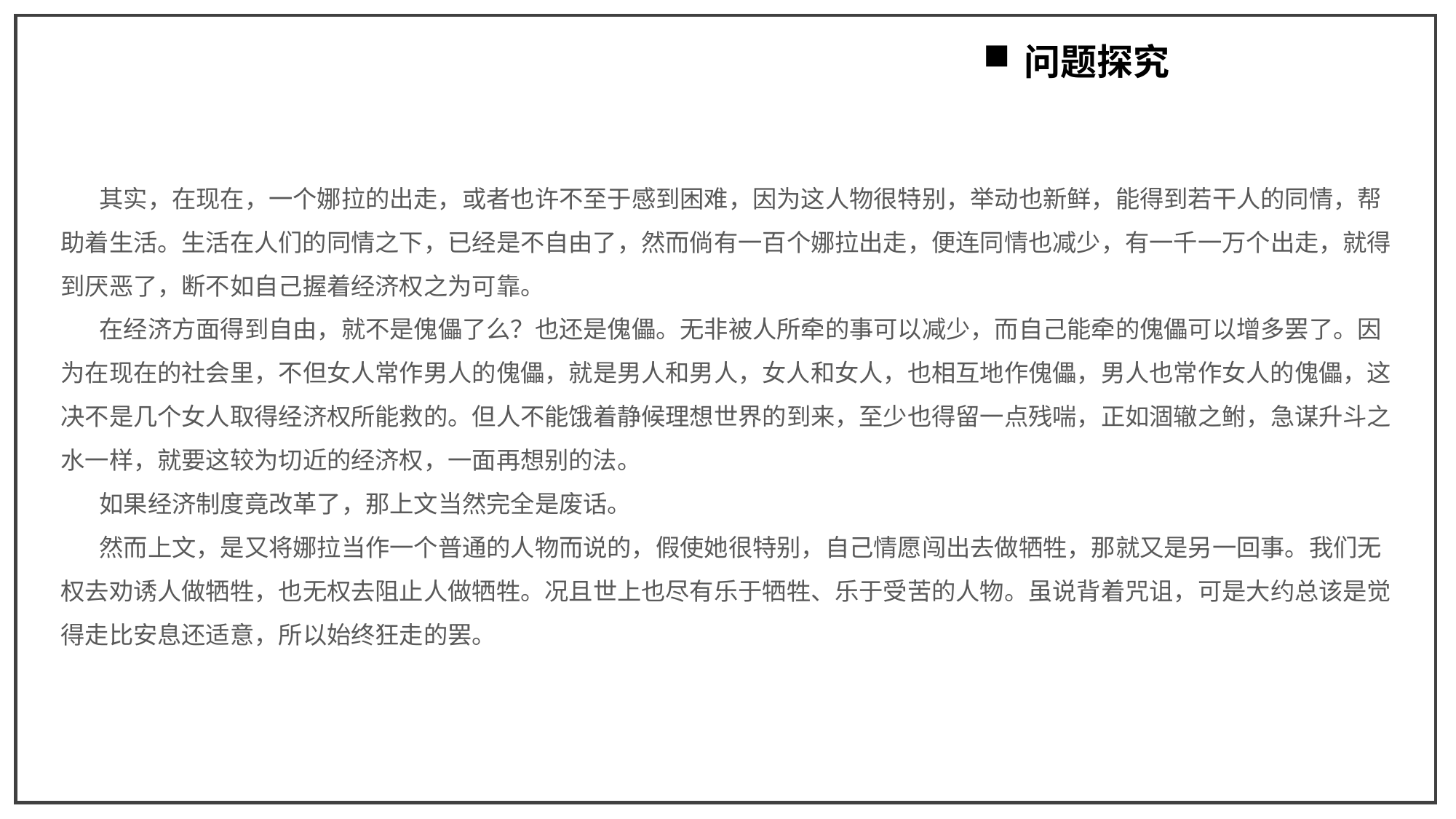

问题探究
      其实，在现在，一个娜拉的出走，或者也许不至于感到困难，因为这人物很特别，举动也新鲜，能得到若干人的同情，帮助着生活。生活在人们的同情之下，已经是不自由了，然而倘有一百个娜拉出走，便连同情也减少，有一千一万个出走，就得到厌恶了，断不如自己握着经济权之为可靠。
      在经济方面得到自由，就不是傀儡了么？也还是傀儡。无非被人所牵的事可以减少，而自己能牵的傀儡可以增多罢了。因为在现在的社会里，不但女人常作男人的傀儡，就是男人和男人，女人和女人，也相互地作傀儡，男人也常作女人的傀儡，这决不是几个女人取得经济权所能救的。但人不能饿着静候理想世界的到来，至少也得留一点残喘，正如涸辙之鲋，急谋升斗之水一样，就要这较为切近的经济权，一面再想别的法。
      如果经济制度竟改革了，那上文当然完全是废话。
      然而上文，是又将娜拉当作一个普通的人物而说的，假使她很特别，自己情愿闯出去做牺牲，那就又是另一回事。我们无权去劝诱人做牺牲，也无权去阻止人做牺牲。况且世上也尽有乐于牺牲、乐于受苦的人物。虽说背着咒诅，可是大约总该是觉得走比安息还适意，所以始终狂走的罢。